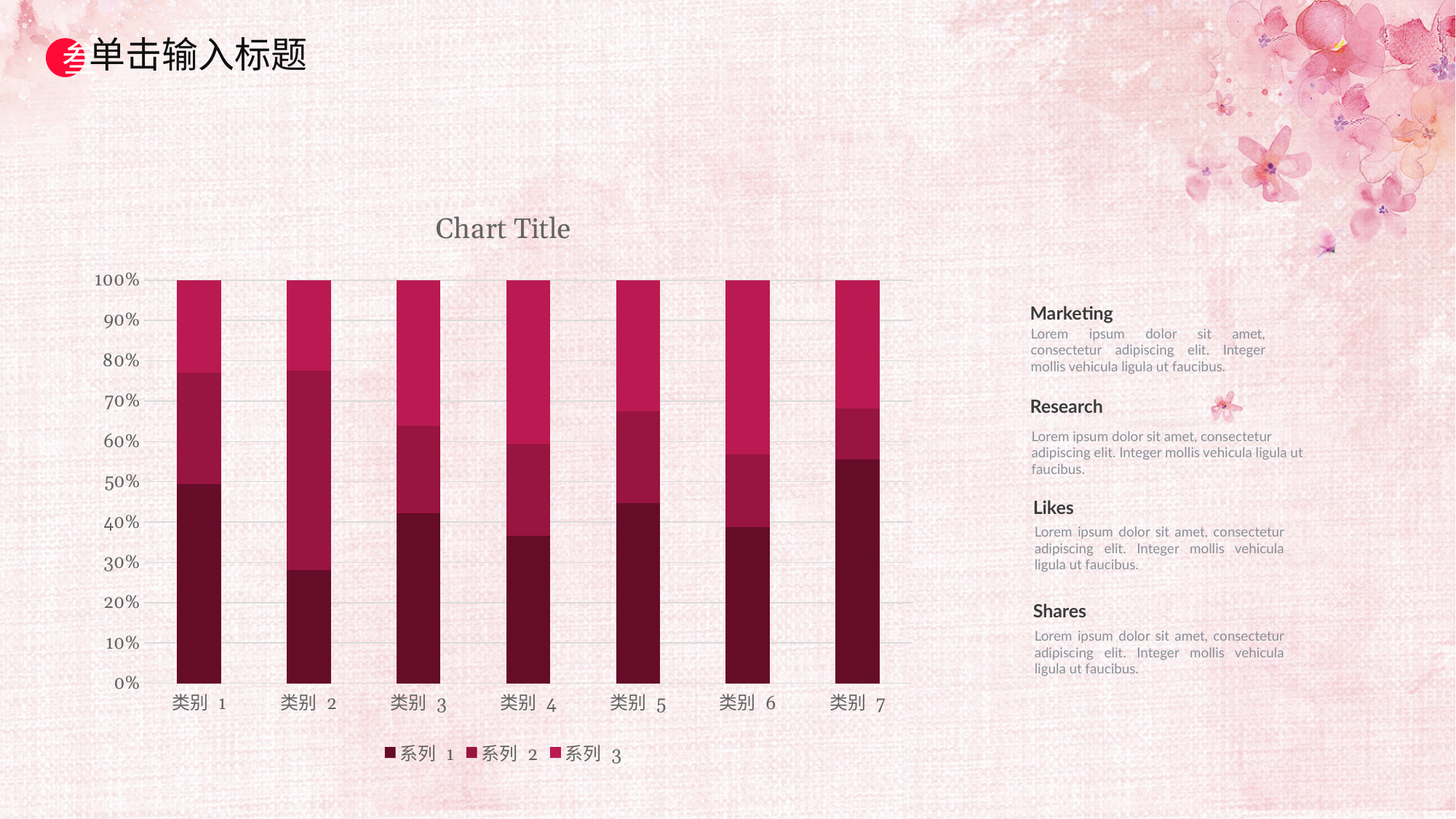

单击输入标题
叁

### Chart:

| Category | 系列 1 | 系列 2 | 系列 3 |
|---|---|---|---|
| 类别 1 | 4.3 | 2.4 | 2.0 |
| 类别 2 | 2.5 | 4.4 | 2.0 |
| 类别 3 | 3.5 | 1.8 | 3.0 |
| 类别 4 | 4.5 | 2.8 | 5.0 |
| 类别 5 | 5.5 | 2.8 | 4.0 |
| 类别 6 | 4.5 | 2.1 | 5.0 |
| 类别 7 | 3.5 | 0.8 | 2.0 |
Marketing
Lorem ipsum dolor sit amet, consectetur adipiscing elit. Integer mollis vehicula ligula ut faucibus.
Research
Lorem ipsum dolor sit amet, consectetur adipiscing elit. Integer mollis vehicula ligula ut faucibus.
Likes
Lorem ipsum dolor sit amet, consectetur adipiscing elit. Integer mollis vehicula ligula ut faucibus.
Shares
Lorem ipsum dolor sit amet, consectetur adipiscing elit. Integer mollis vehicula ligula ut faucibus.